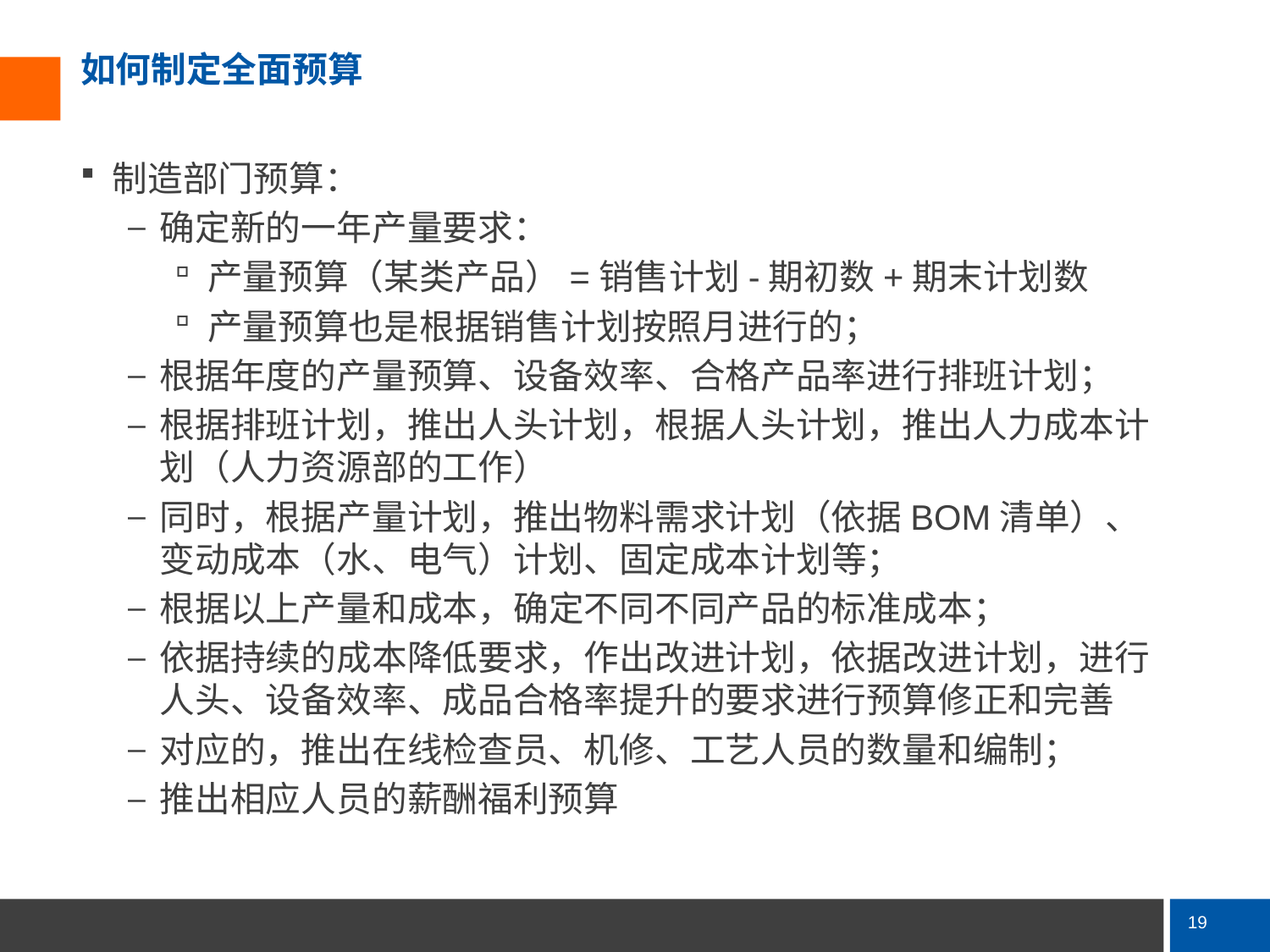

# 如何制定全面预算
制造部门预算：
确定新的一年产量要求：
产量预算（某类产品）=销售计划-期初数+期末计划数
产量预算也是根据销售计划按照月进行的；
根据年度的产量预算、设备效率、合格产品率进行排班计划；
根据排班计划，推出人头计划，根据人头计划，推出人力成本计划（人力资源部的工作）
同时，根据产量计划，推出物料需求计划（依据BOM清单）、变动成本（水、电气）计划、固定成本计划等；
根据以上产量和成本，确定不同不同产品的标准成本；
依据持续的成本降低要求，作出改进计划，依据改进计划，进行人头、设备效率、成品合格率提升的要求进行预算修正和完善
对应的，推出在线检查员、机修、工艺人员的数量和编制；
推出相应人员的薪酬福利预算